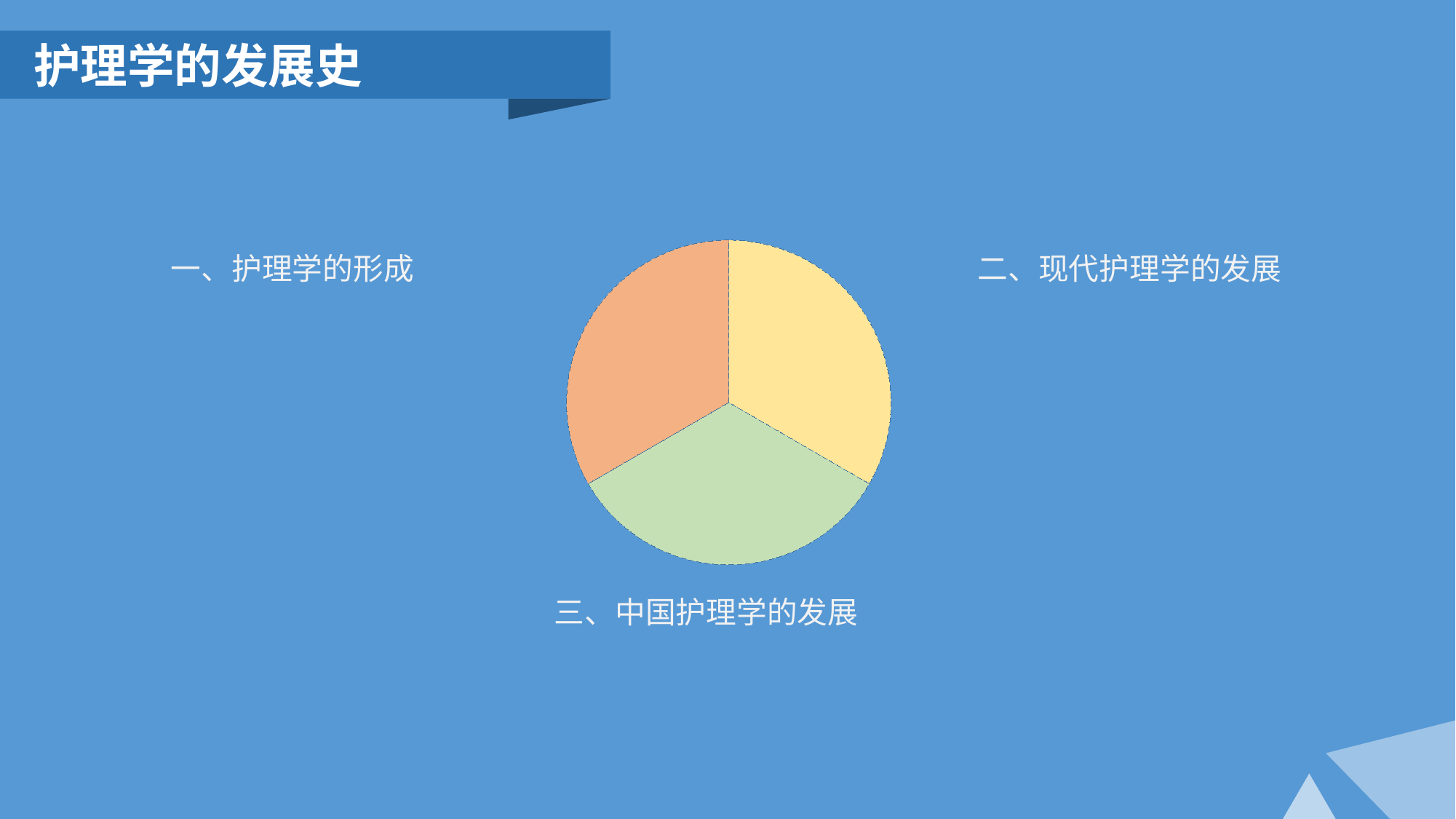

护理学的发展史

一、护理学的形成
二、现代护理学的发展

三、中国护理学的发展